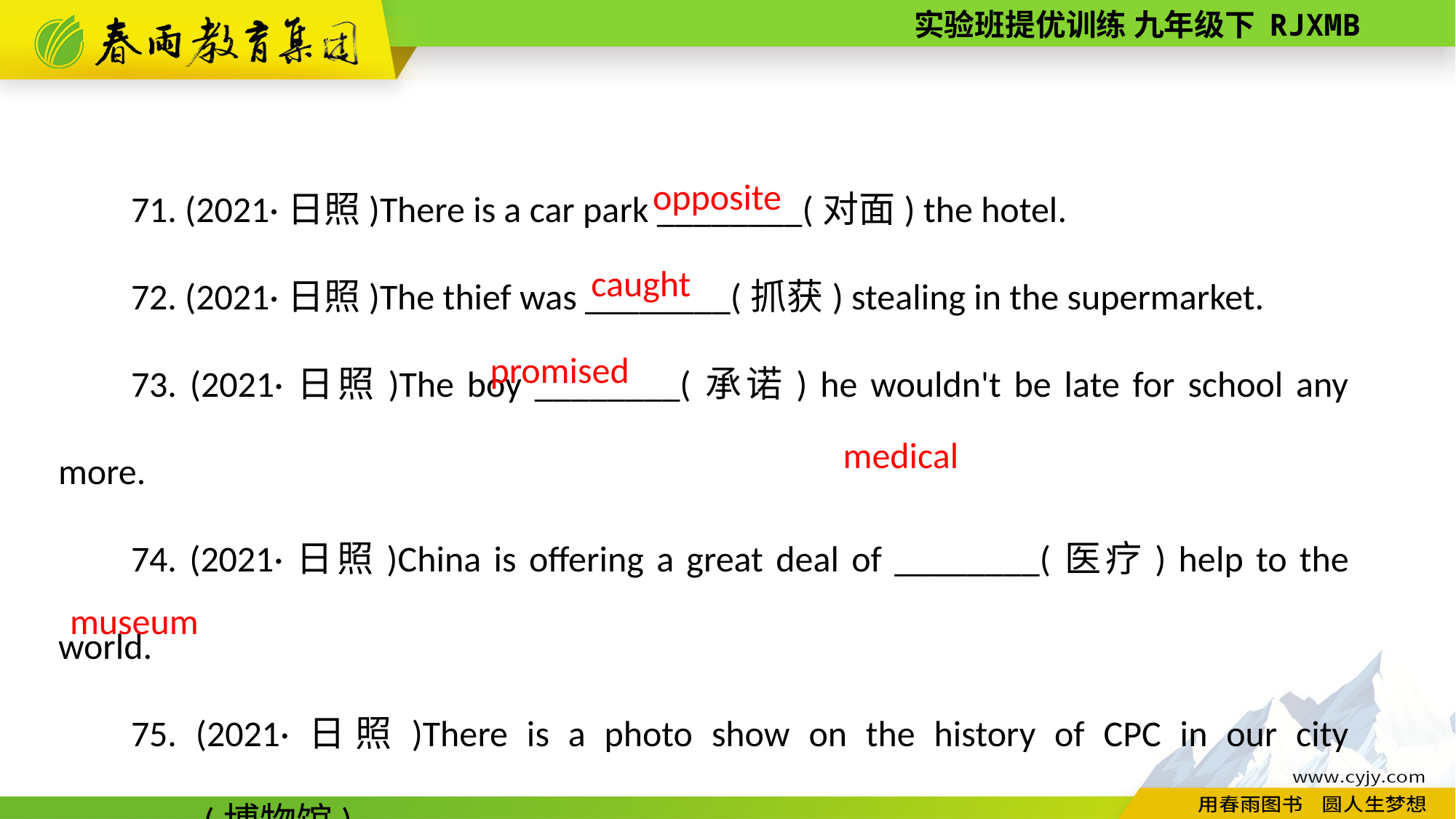

71. (2021·日照)There is a car park ________(对面) the hotel.
72. (2021·日照)The thief was ________(抓获) stealing in the supermarket.
73. (2021·日照)The boy ________(承诺) he wouldn't be late for school any more.
74. (2021·日照)China is offering a great deal of ________(医疗) help to the world.
75. (2021·日照)There is a photo show on the history of CPC in our city ________(博物馆)．
opposite
caught
promised
medical
museum